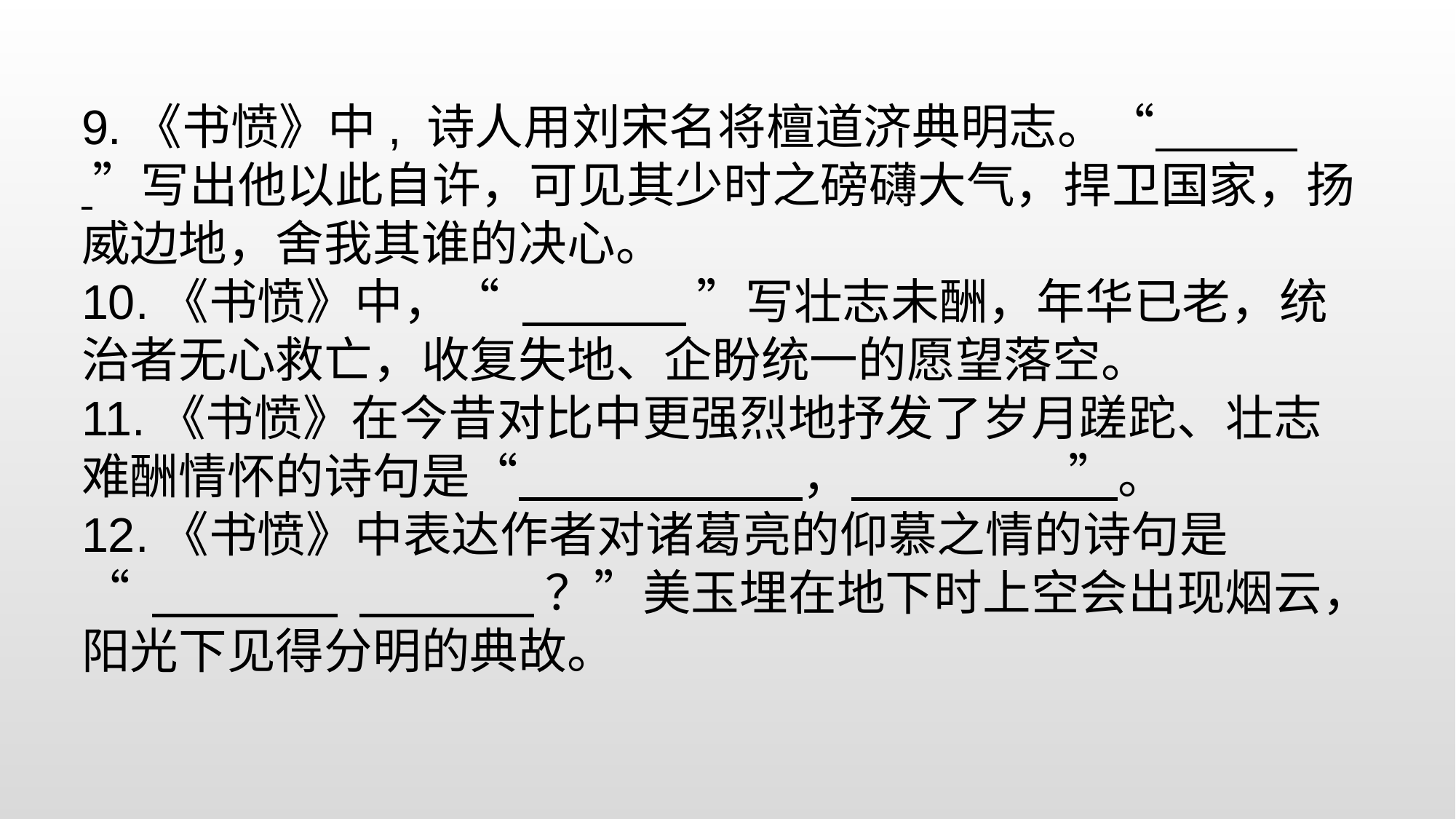

9.《书愤》中, 诗人用刘宋名将檀道济典明志。“               ”写出他以此自许，可见其少时之磅礴大气，捍卫国家，扬威边地，舍我其谁的决心。
10.《书愤》中，“                  ”写壮志未酬，年华已老，统治者无心救亡，收复失地、企盼统一的愿望落空。
11.《书愤》在今昔对比中更强烈地抒发了岁月蹉跎、壮志难酬情怀的诗句是“                          ，                    ”。
12.《书愤》中表达作者对诸葛亮的仰慕之情的诗句是
“                                     ？”美玉埋在地下时上空会出现烟云，阳光下见得分明的典故。